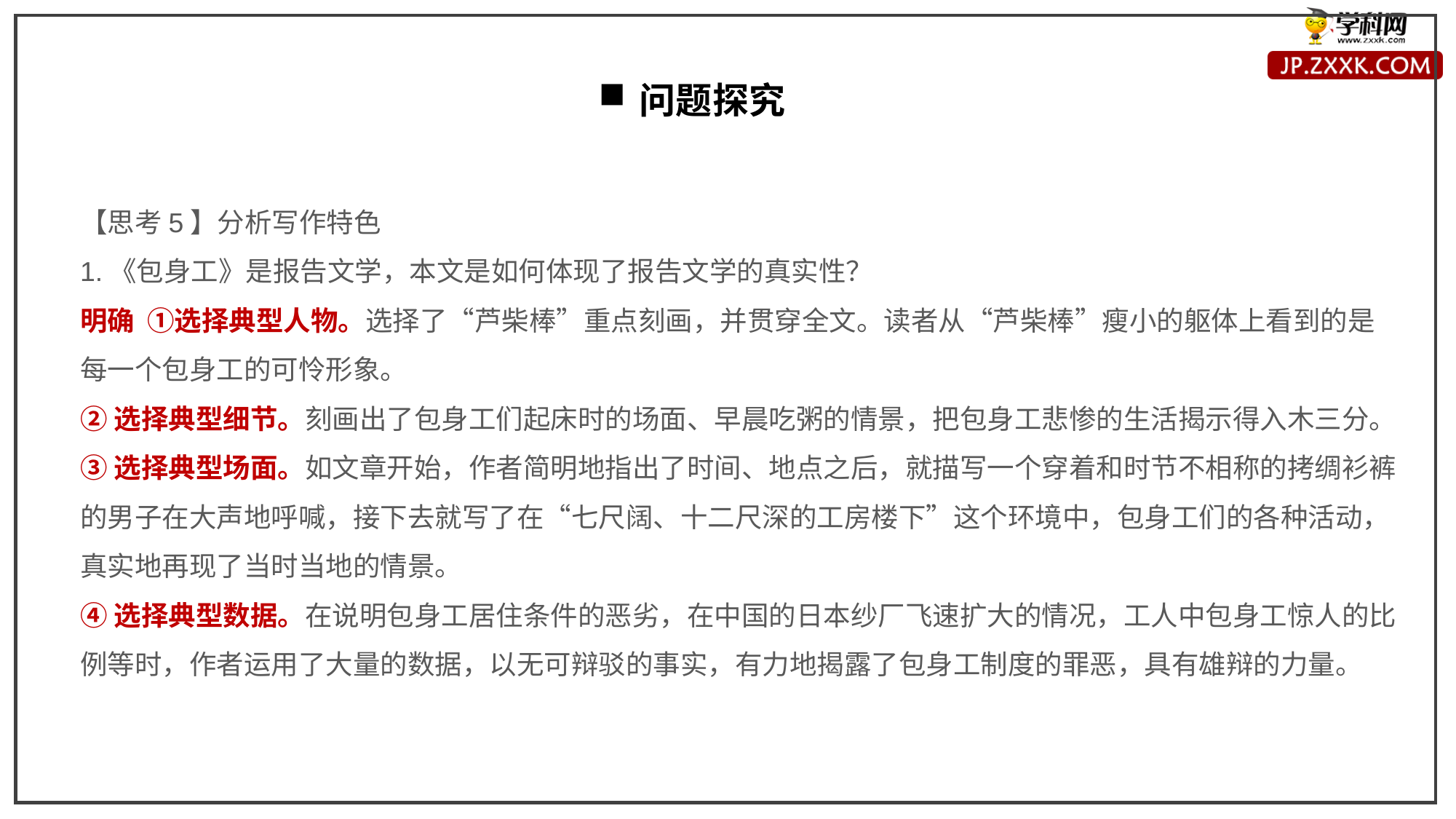

问题探究
【思考5】分析写作特色
1.《包身工》是报告文学，本文是如何体现了报告文学的真实性？
明确  ①选择典型人物。选择了“芦柴棒”重点刻画，并贯穿全文。读者从“芦柴棒”瘦小的躯体上看到的是每一个包身工的可怜形象。
②选择典型细节。刻画出了包身工们起床时的场面、早晨吃粥的情景，把包身工悲惨的生活揭示得入木三分。
③选择典型场面。如文章开始，作者简明地指出了时间、地点之后，就描写一个穿着和时节不相称的拷绸衫裤的男子在大声地呼喊，接下去就写了在“七尺阔、十二尺深的工房楼下”这个环境中，包身工们的各种活动，真实地再现了当时当地的情景。
④选择典型数据。在说明包身工居住条件的恶劣，在中国的日本纱厂飞速扩大的情况，工人中包身工惊人的比例等时，作者运用了大量的数据，以无可辩驳的事实，有力地揭露了包身工制度的罪恶，具有雄辩的力量。